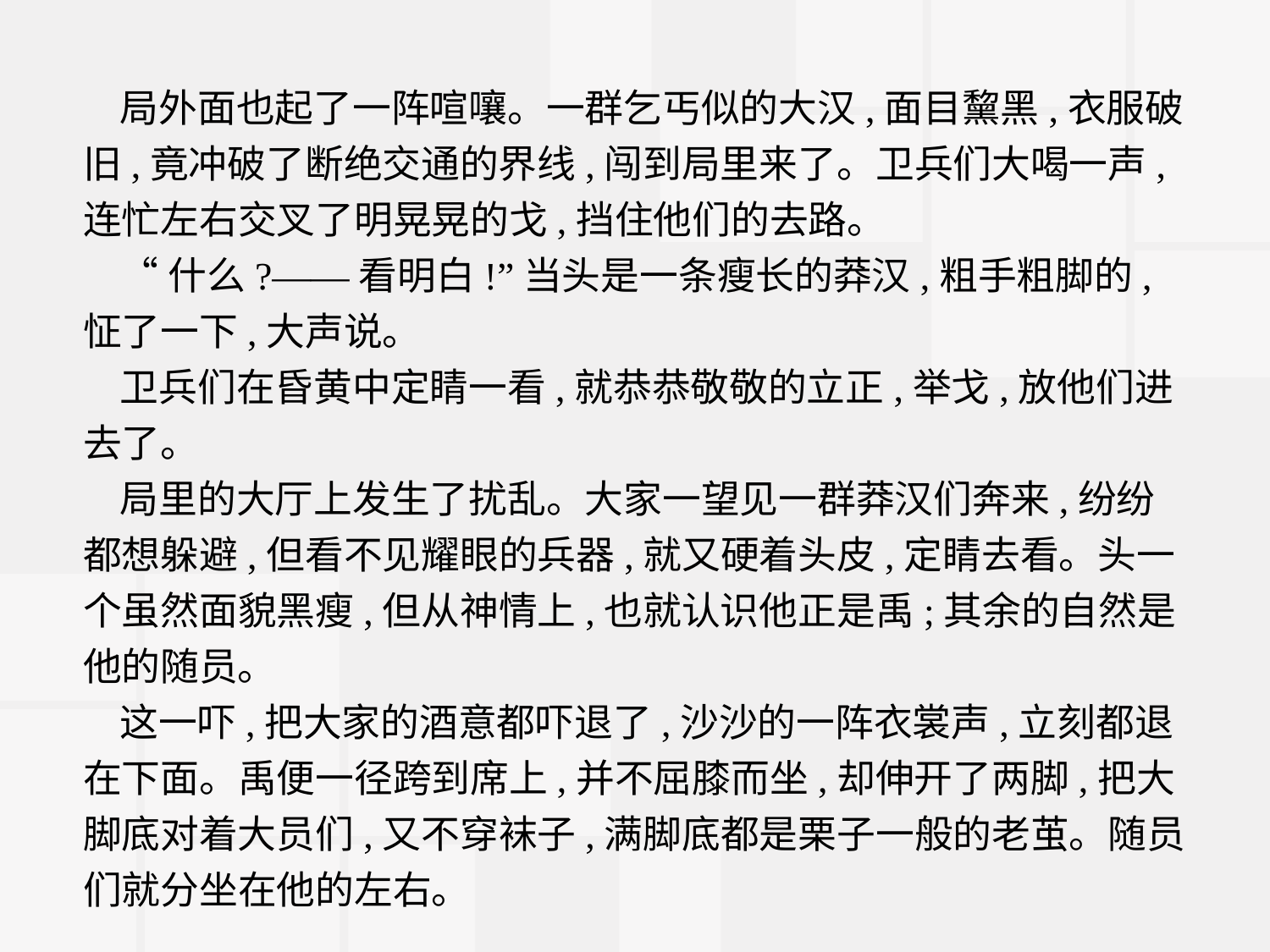

局外面也起了一阵喧嚷。一群乞丐似的大汉,面目黧黑,衣服破旧,竟冲破了断绝交通的界线,闯到局里来了。卫兵们大喝一声,连忙左右交叉了明晃晃的戈,挡住他们的去路。
“什么?——看明白!”当头是一条瘦长的莽汉,粗手粗脚的,怔了一下,大声说。
卫兵们在昏黄中定睛一看,就恭恭敬敬的立正,举戈,放他们进去了。
局里的大厅上发生了扰乱。大家一望见一群莽汉们奔来,纷纷都想躲避,但看不见耀眼的兵器,就又硬着头皮,定睛去看。头一个虽然面貌黑瘦,但从神情上,也就认识他正是禹;其余的自然是他的随员。
这一吓,把大家的酒意都吓退了,沙沙的一阵衣裳声,立刻都退在下面。禹便一径跨到席上,并不屈膝而坐,却伸开了两脚,把大脚底对着大员们,又不穿袜子,满脚底都是栗子一般的老茧。随员们就分坐在他的左右。